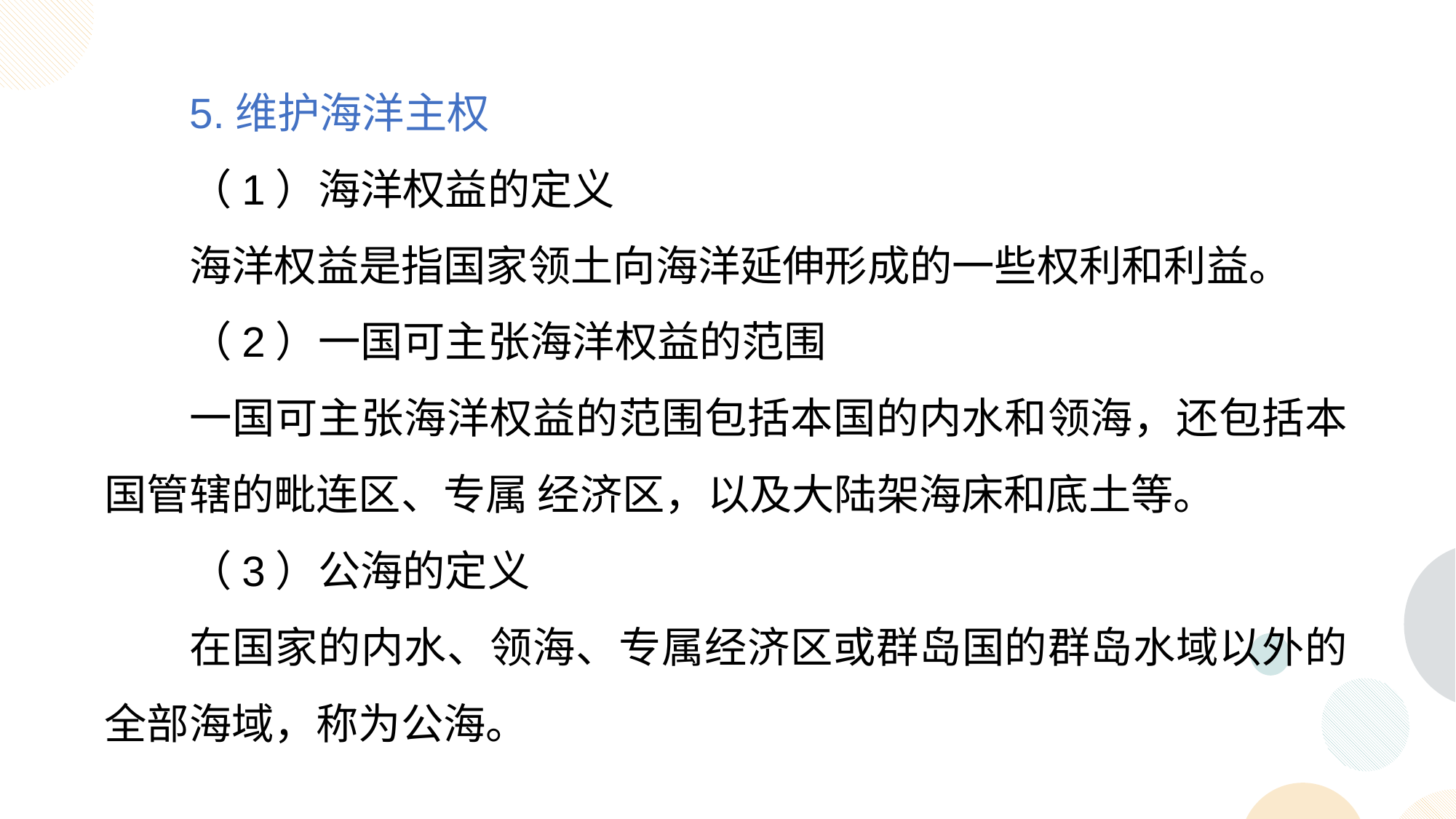

5.维护海洋主权
（1）海洋权益的定义
海洋权益是指国家领土向海洋延伸形成的一些权利和利益。
（2）一国可主张海洋权益的范围
一国可主张海洋权益的范围包括本国的内水和领海，还包括本国管辖的毗连区、专属 经济区，以及大陆架海床和底土等。
（3）公海的定义
在国家的内水、领海、专属经济区或群岛国的群岛水域以外的全部海域，称为公海。